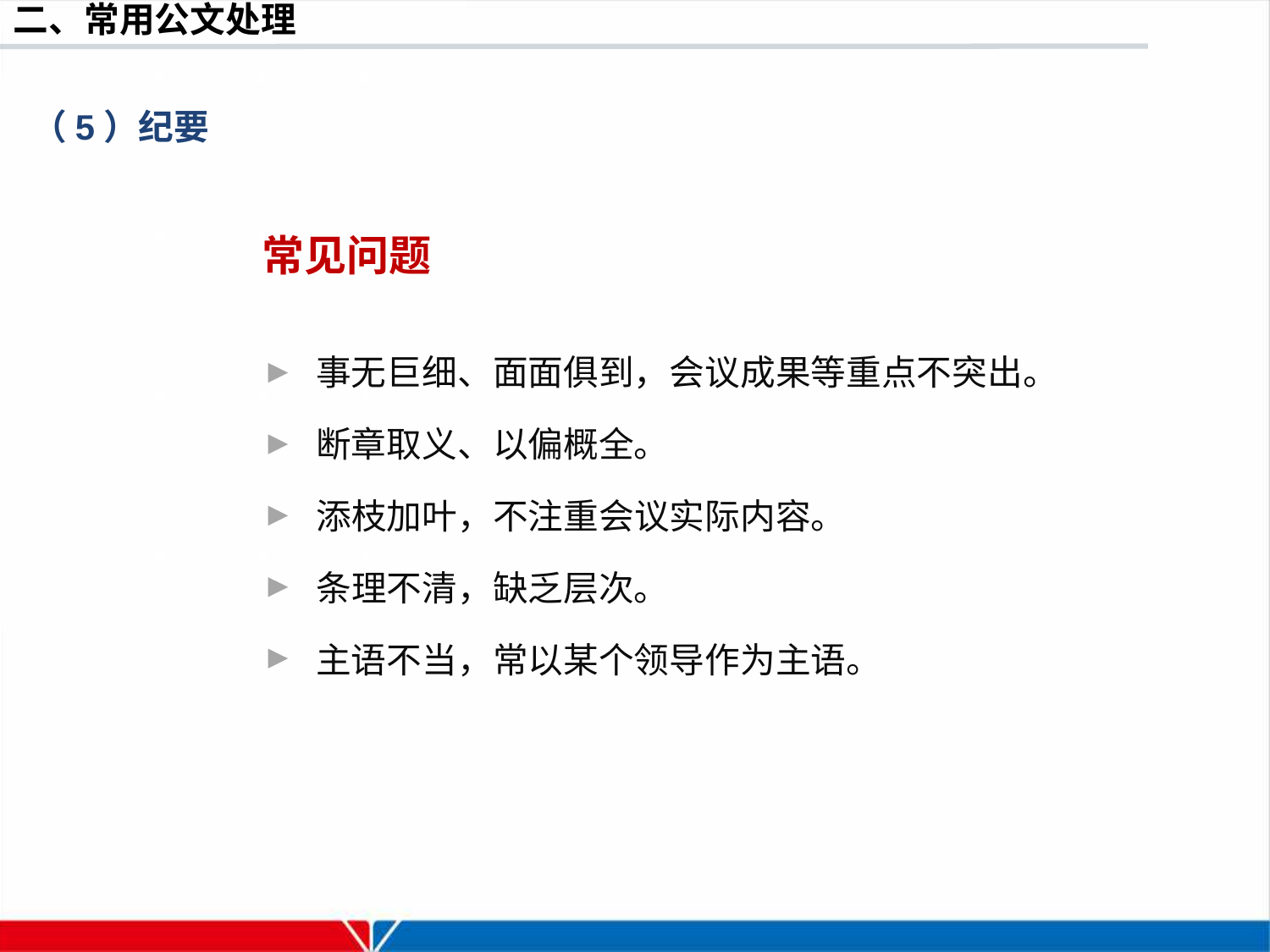

（5）纪要
常见问题
事无巨细、面面俱到，会议成果等重点不突出。
断章取义、以偏概全。
添枝加叶，不注重会议实际内容。
条理不清，缺乏层次。
主语不当，常以某个领导作为主语。